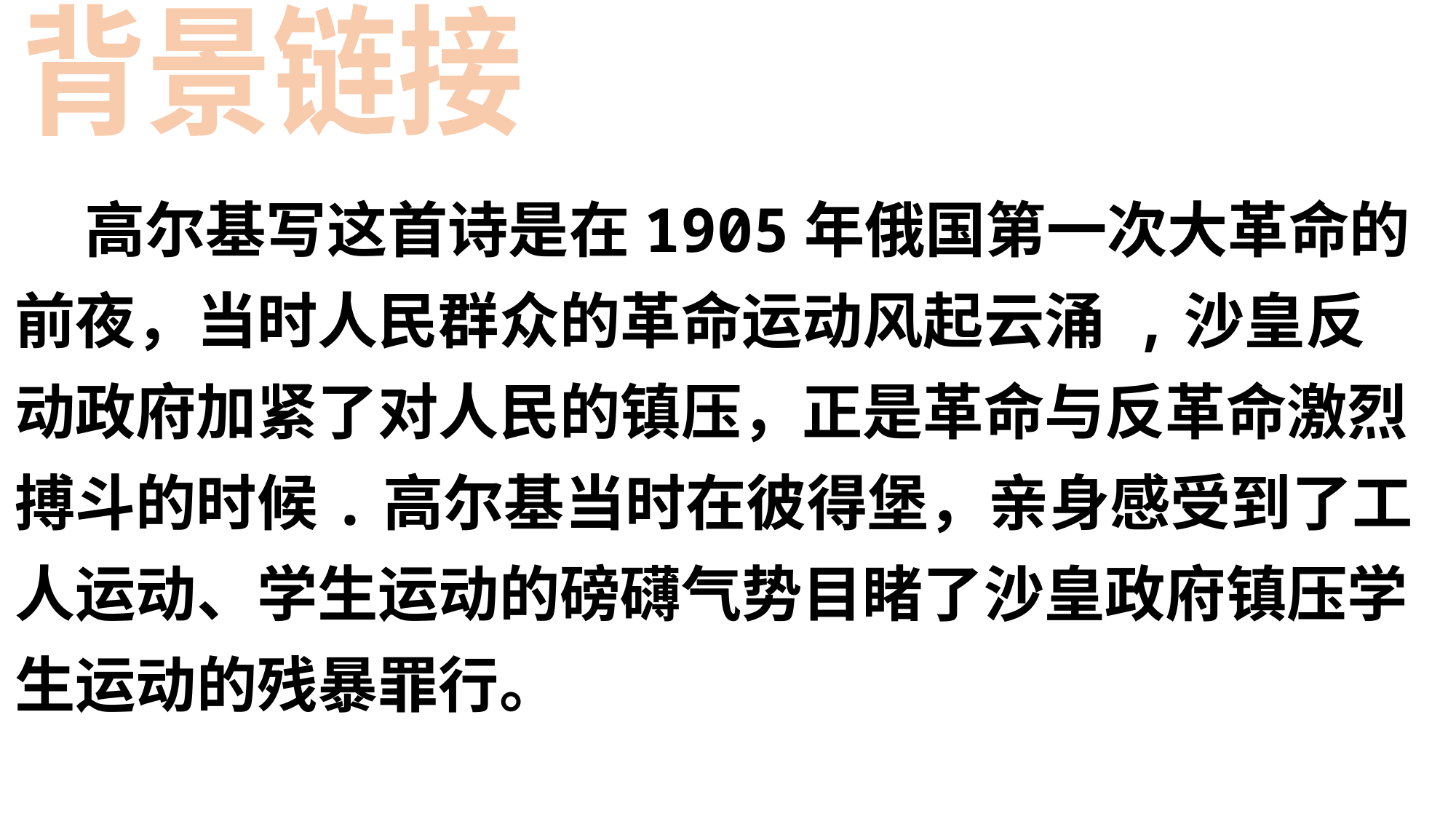

背景链接

    高尔基写这首诗是在1905年俄国第一次大革命的前夜，当时人民群众的革命运动风起云涌 ,沙皇反动政府加紧了对人民的镇压，正是革命与反革命激烈搏斗的时候.高尔基当时在彼得堡，亲身感受到了工人运动、学生运动的磅礴气势目睹了沙皇政府镇压学生运动的残暴罪行。